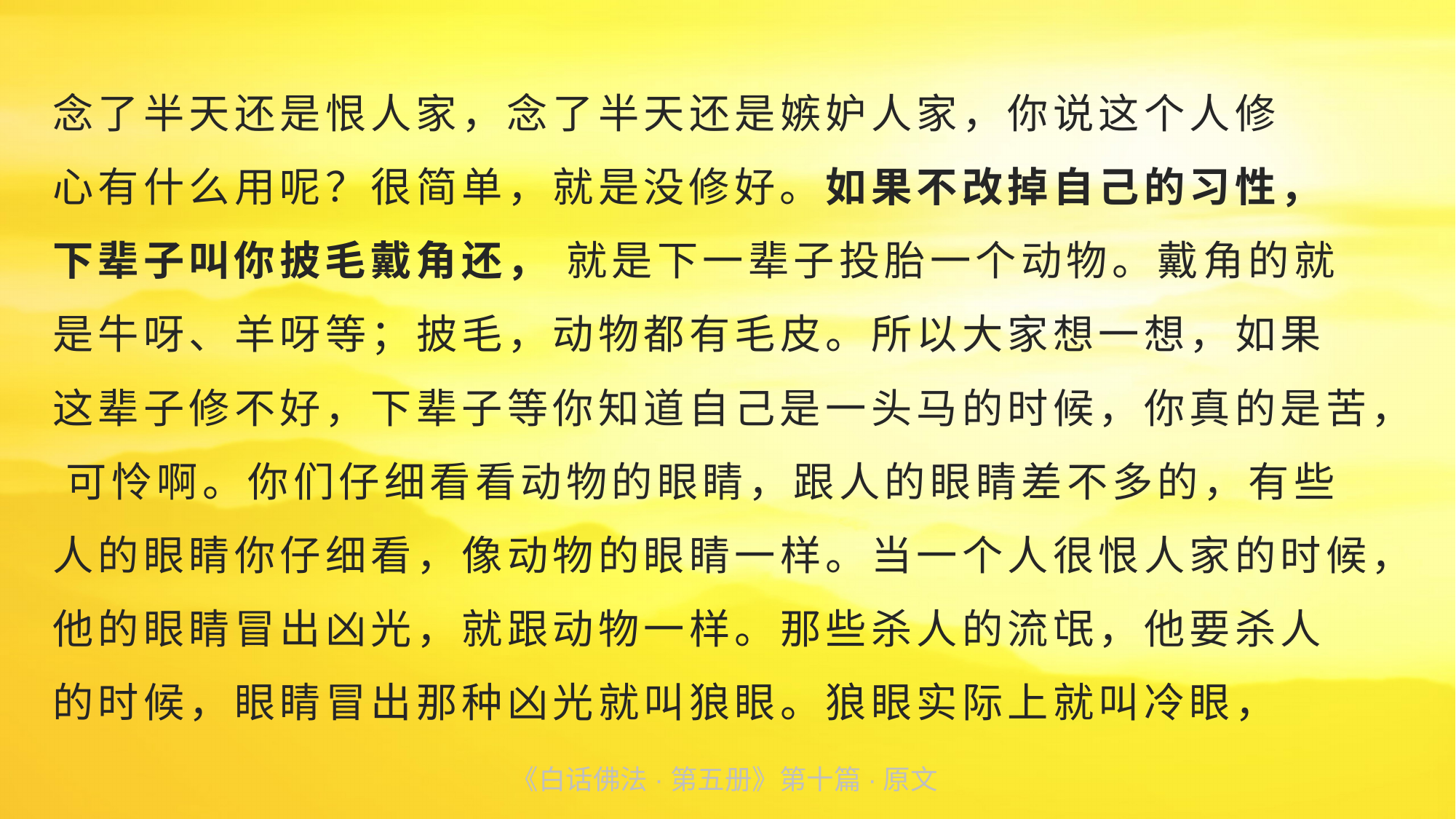

念了半天还是恨人家，念了半天还是嫉妒人家，你说这个人修
心有什么用呢？很简单，就是没修好。如果不改掉自己的习性，
下辈子叫你披毛戴角还， 就是下一辈子投胎一个动物。戴角的就
是牛呀、羊呀等；披毛，动物都有毛皮。所以大家想一想，如果
这辈子修不好，下辈子等你知道自己是一头马的时候，你真的是苦， 可怜啊。你们仔细看看动物的眼睛，跟人的眼睛差不多的，有些
人的眼睛你仔细看，像动物的眼睛一样。当一个人很恨人家的时候，他的眼睛冒出凶光，就跟动物一样。那些杀人的流氓，他要杀人
的时候，眼睛冒出那种凶光就叫狼眼。狼眼实际上就叫冷眼，
《白话佛法·第五册》第十篇·原文